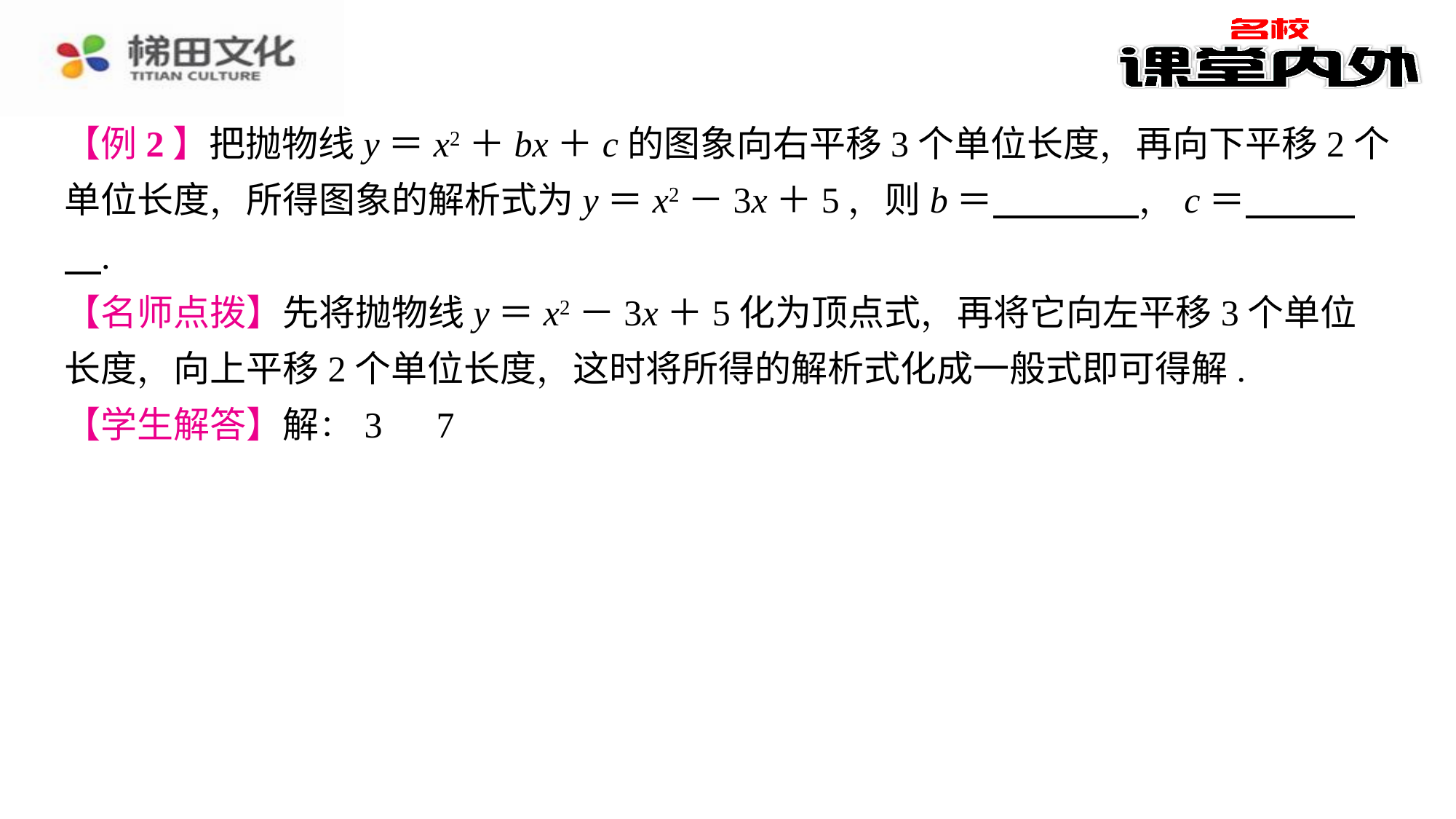

【例2】把抛物线y＝x2＋bx＋c的图象向右平移3个单位长度，再向下平移2个单位长度，所得图象的解析式为y＝x2－3x＋5，则b＝ 　　　　⁠，c＝ 　　　　⁠.
【名师点拨】先将抛物线y＝x2－3x＋5化为顶点式，再将它向左平移3个单位长度，向上平移2个单位长度，这时将所得的解析式化成一般式即可得解.
【学生解答】解：3　7